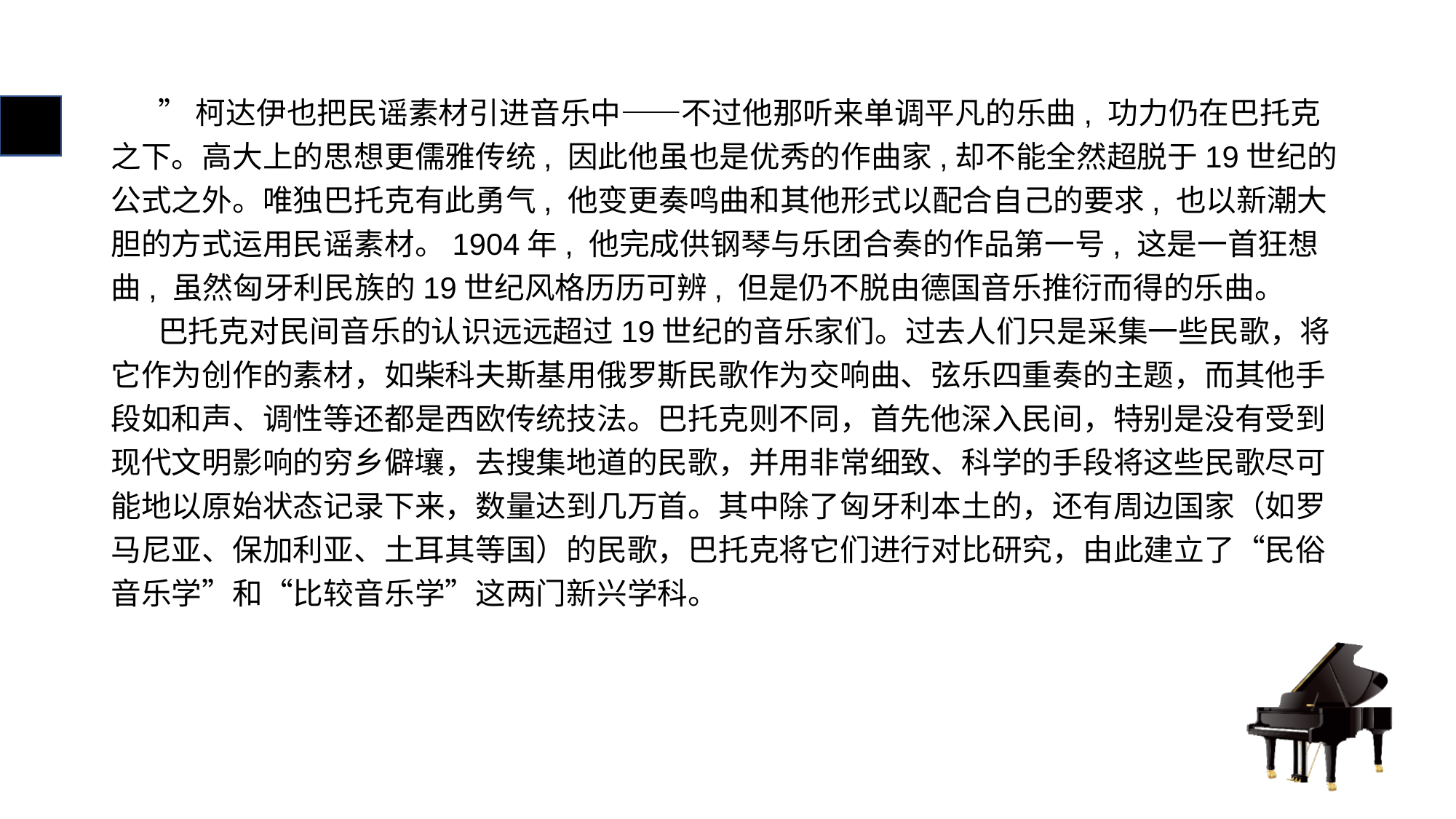

# ”柯达伊也把民谣素材引进音乐中——不过他那听来单调平凡的乐曲, 功力仍在巴托克之下。高大上的思想更儒雅传统, 因此他虽也是优秀的作曲家,却不能全然超脱于19世纪的公式之外。唯独巴托克有此勇气, 他变更奏鸣曲和其他形式以配合自己的要求, 也以新潮大胆的方式运用民谣素材。1904年, 他完成供钢琴与乐团合奏的作品第一号, 这是一首狂想曲, 虽然匈牙利民族的19世纪风格历历可辨, 但是仍不脱由德国音乐推衍而得的乐曲。 巴托克对民间音乐的认识远远超过19世纪的音乐家们。过去人们只是采集一些民歌，将它作为创作的素材，如柴科夫斯基用俄罗斯民歌作为交响曲、弦乐四重奏的主题，而其他手段如和声、调性等还都是西欧传统技法。巴托克则不同，首先他深入民间，特别是没有受到现代文明影响的穷乡僻壤，去搜集地道的民歌，并用非常细致、科学的手段将这些民歌尽可能地以原始状态记录下来，数量达到几万首。其中除了匈牙利本土的，还有周边国家（如罗马尼亚、保加利亚、土耳其等国）的民歌，巴托克将它们进行对比研究，由此建立了“民俗音乐学”和“比较音乐学”这两门新兴学科。